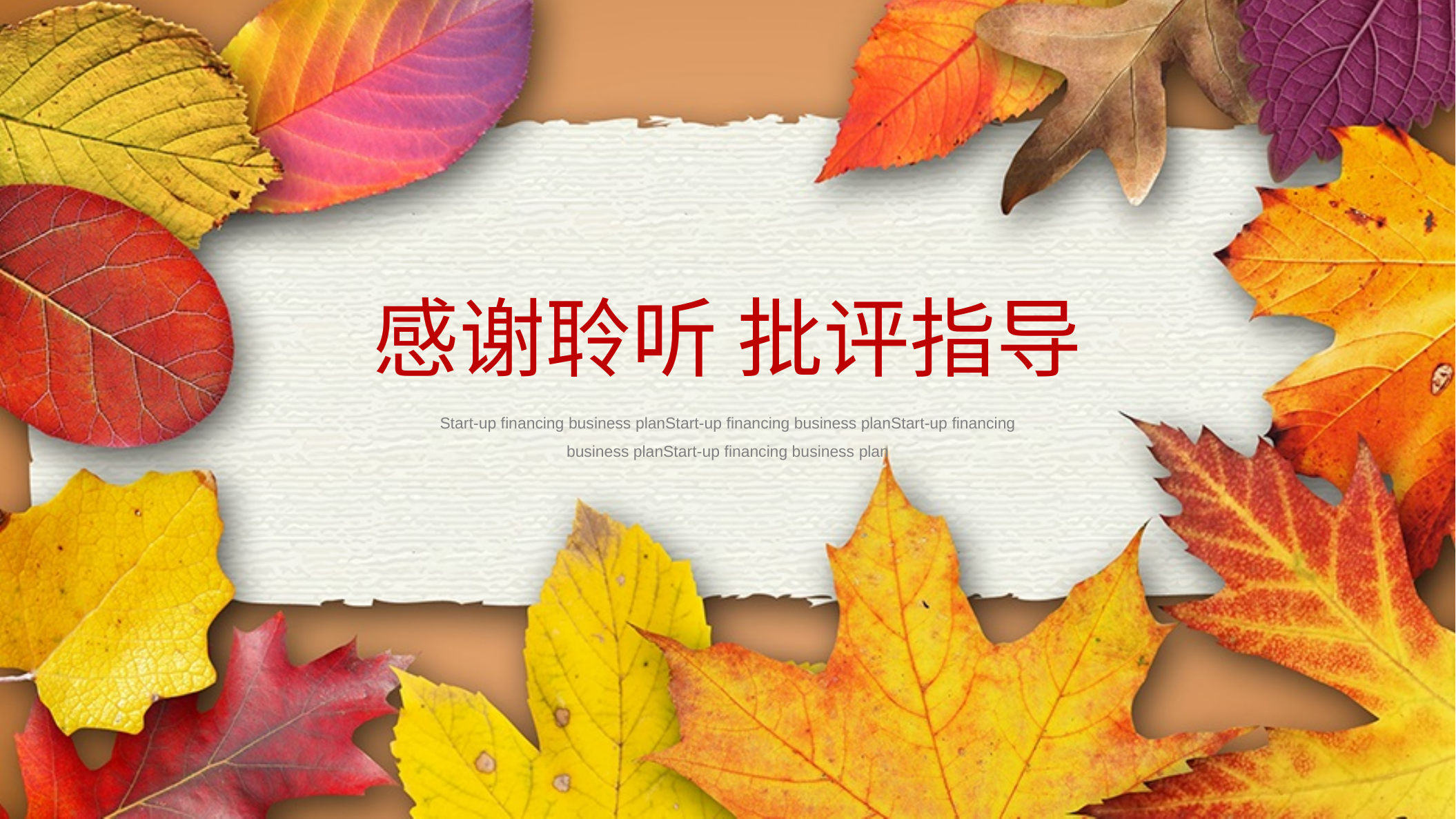

感谢聆听 批评指导
Start-up financing business planStart-up financing business planStart-up financing business planStart-up financing business plan